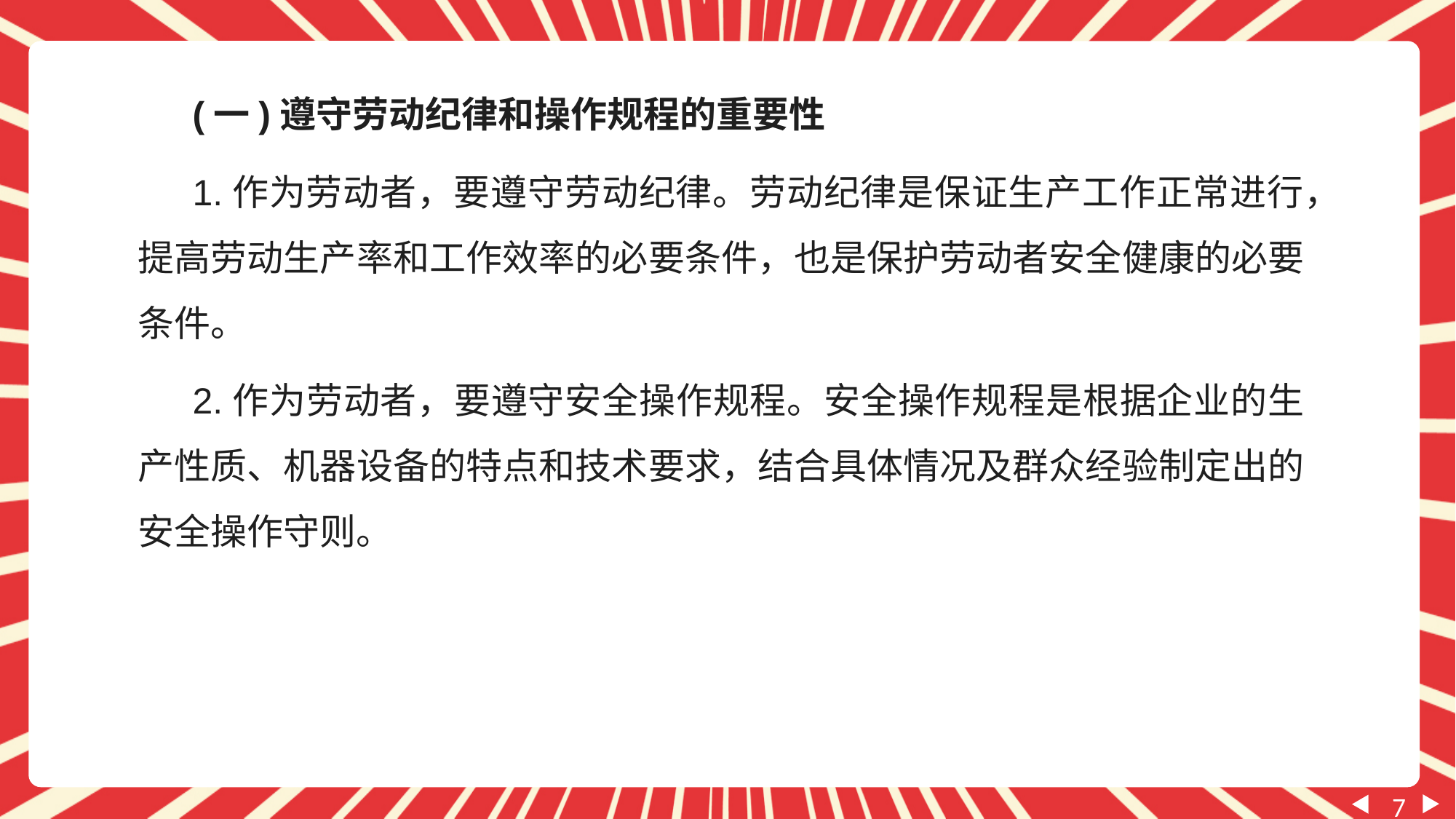

(一)遵守劳动纪律和操作规程的重要性
1.作为劳动者，要遵守劳动纪律。劳动纪律是保证生产工作正常进行，提高劳动生产率和工作效率的必要条件，也是保护劳动者安全健康的必要条件。
2.作为劳动者，要遵守安全操作规程。安全操作规程是根据企业的生产性质、机器设备的特点和技术要求，结合具体情况及群众经验制定出的安全操作守则。